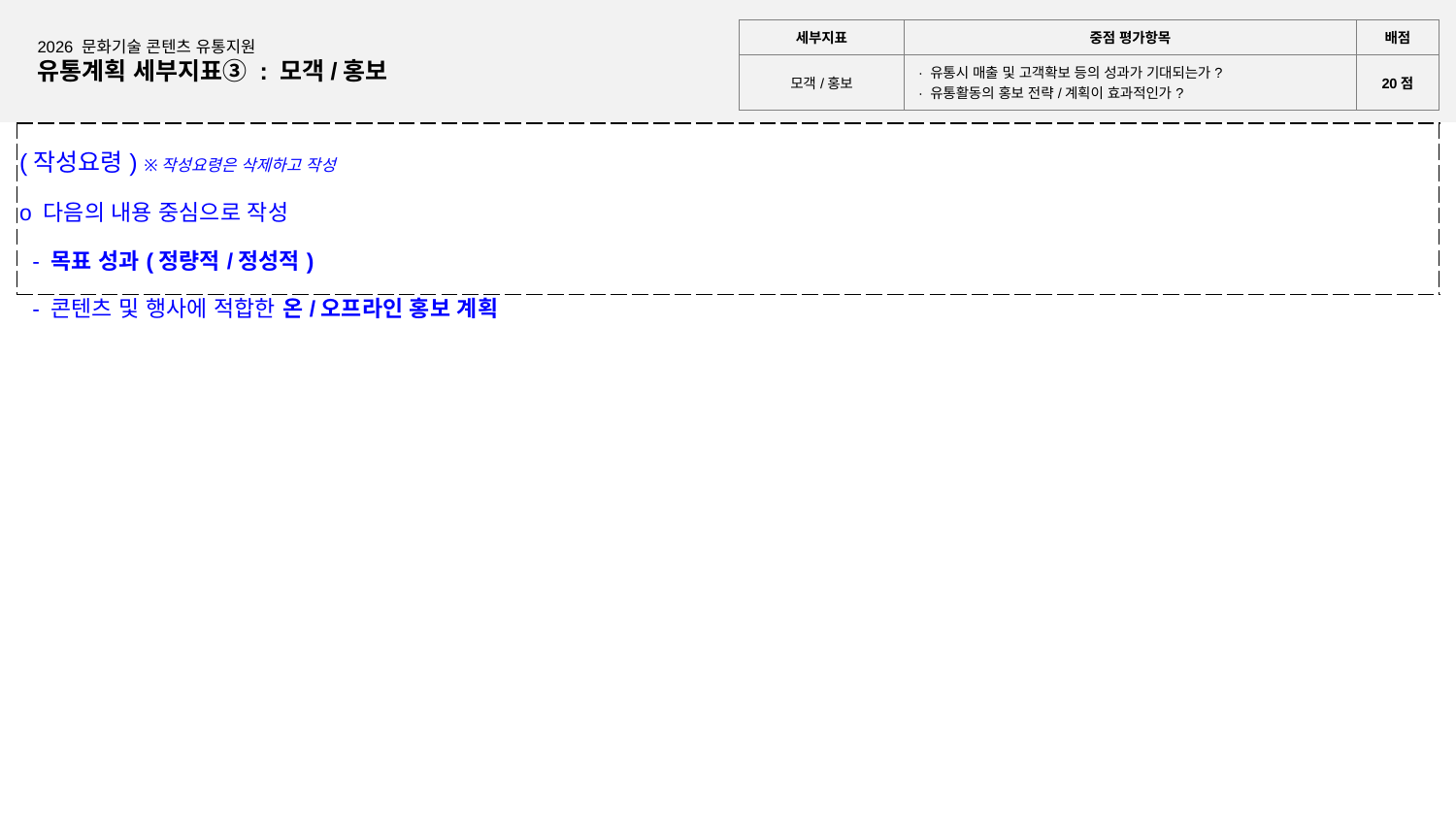

| 세부지표 | 중점 평가항목 | 배점 |
| --- | --- | --- |
| 모객/홍보 | · 유통시 매출 및 고객확보 등의 성과가 기대되는가? · 유통활동의 홍보 전략/계획이 효과적인가? | 20점 |
2026 문화기술 콘텐츠 유통지원
유통계획 세부지표③ : 모객/홍보
| (작성요령) ※작성요령은 삭제하고 작성 o 다음의 내용 중심으로 작성 - 목표 성과(정량적/정성적) - 콘텐츠 및 행사에 적합한 온/오프라인 홍보 계획 |
| --- |